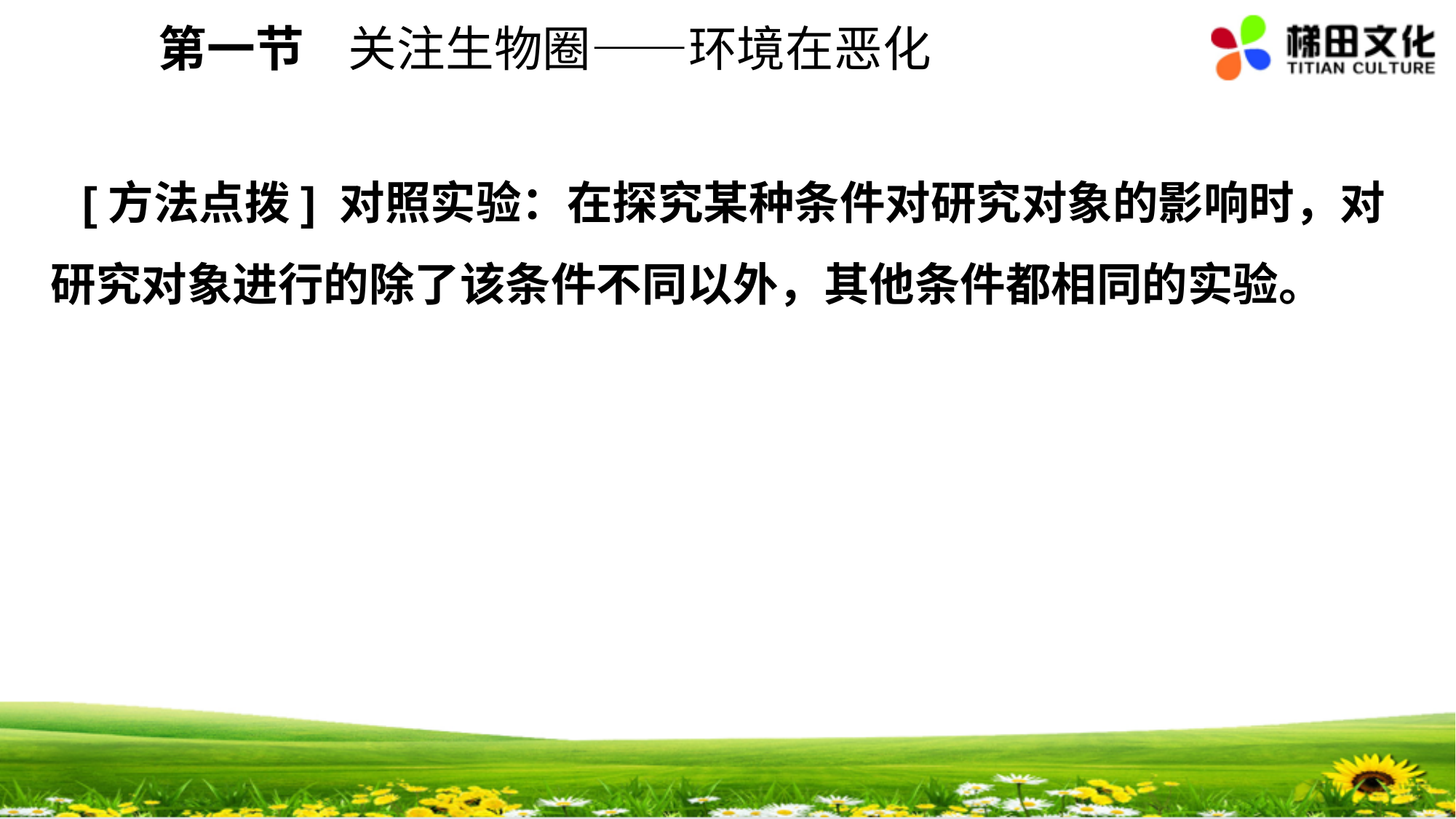

第一节    关注生物圈——环境在恶化
[方法点拨] 对照实验：在探究某种条件对研究对象的影响时，对研究对象进行的除了该条件不同以外，其他条件都相同的实验。